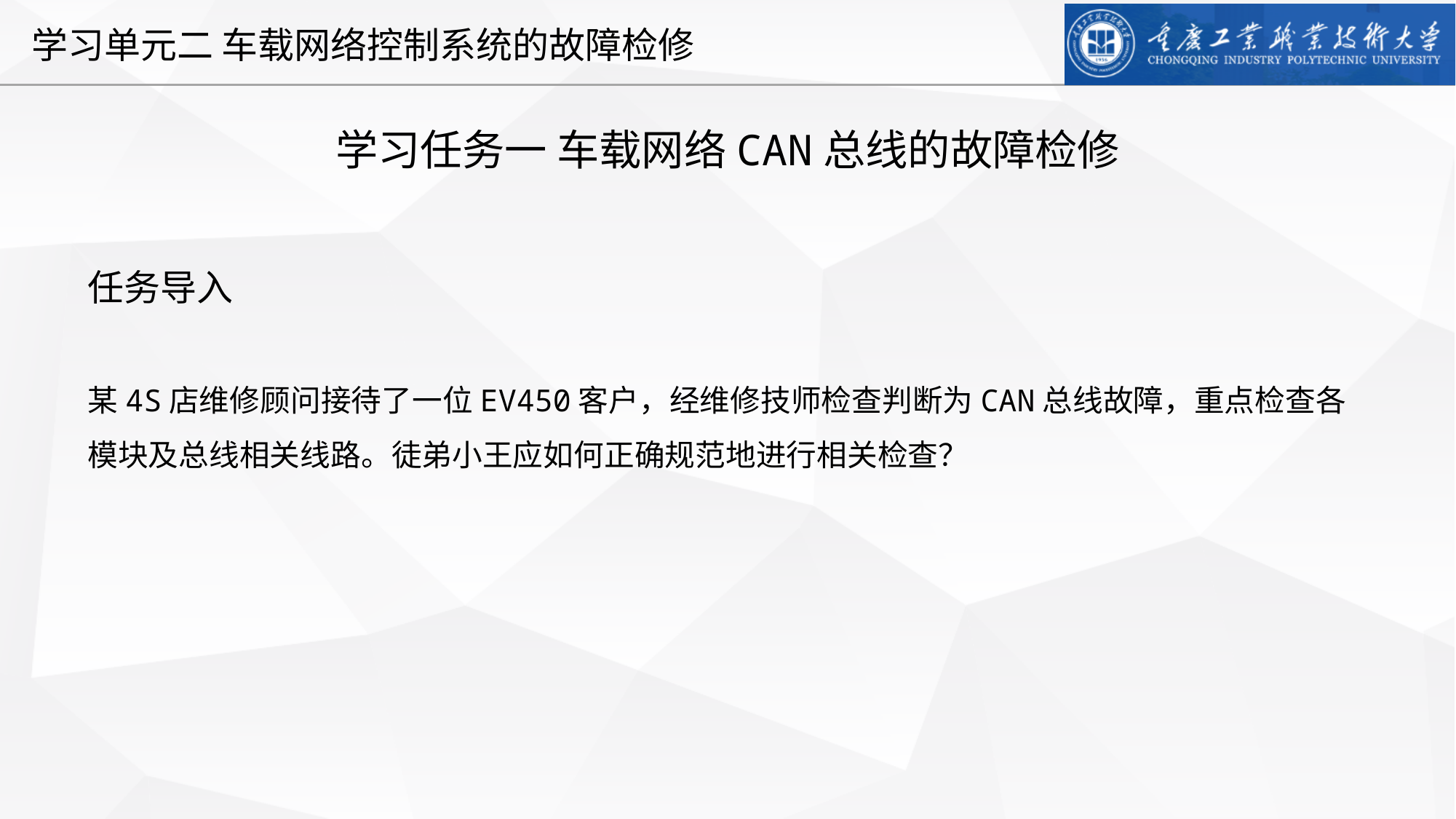

学习任务一 车载网络CAN总线的故障检修
任务导入

某4S店维修顾问接待了一位EV450客户，经维修技师检查判断为CAN总线故障，重点检查各模块及总线相关线路。徒弟小王应如何正确规范地进行相关检查？